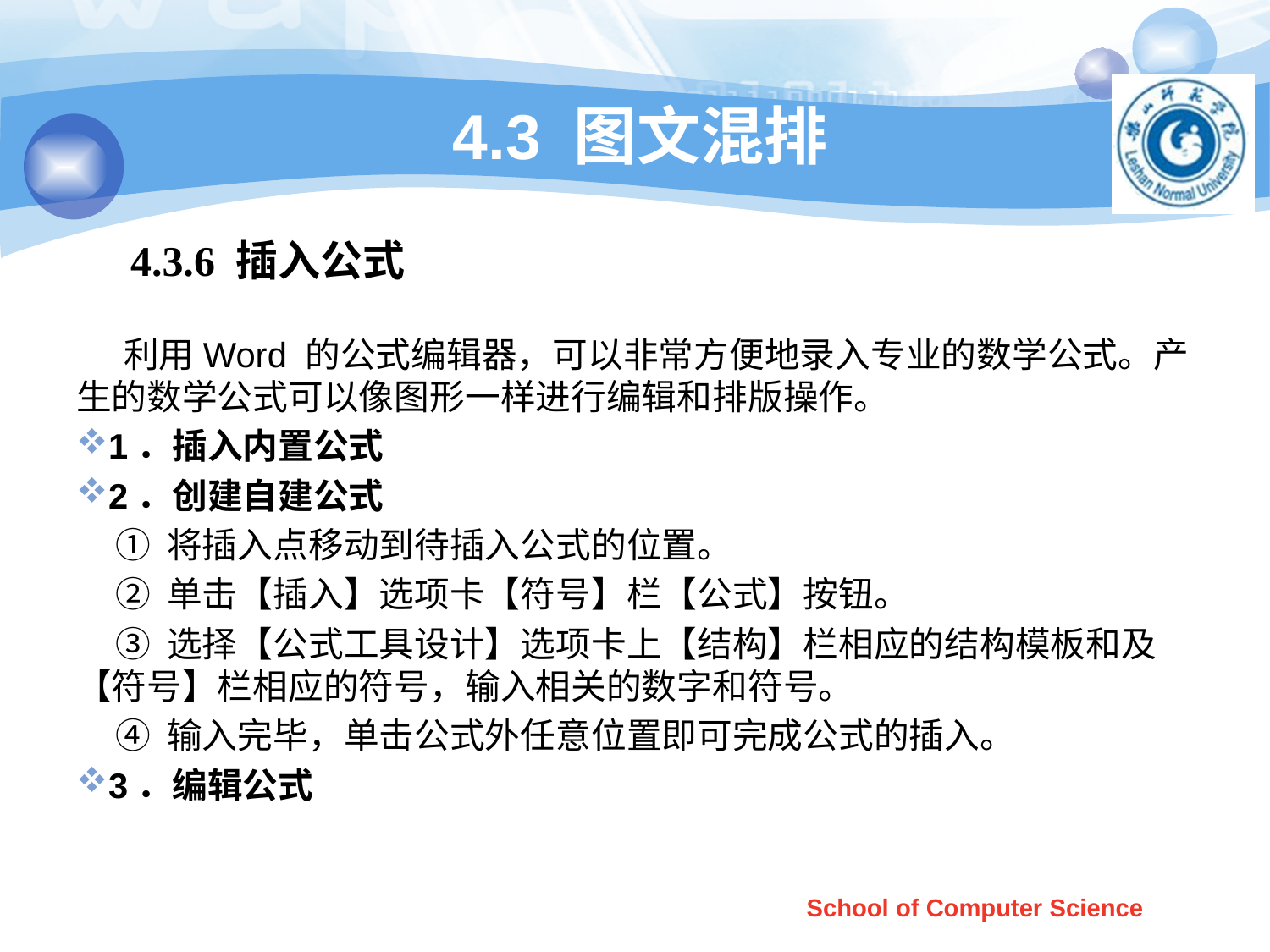

# 4.3 图文混排
4.3.6 插入公式
     利用Word 的公式编辑器，可以非常方便地录入专业的数学公式。产生的数学公式可以像图形一样进行编辑和排版操作。
1．插入内置公式
2．创建自建公式
     ① 将插入点移动到待插入公式的位置。
     ② 单击【插入】选项卡【符号】栏【公式】按钮。
     ③ 选择【公式工具设计】选项卡上【结构】栏相应的结构模板和及【符号】栏相应的符号，输入相关的数字和符号。
     ④ 输入完毕，单击公式外任意位置即可完成公式的插入。
3．编辑公式

School of Computer Science